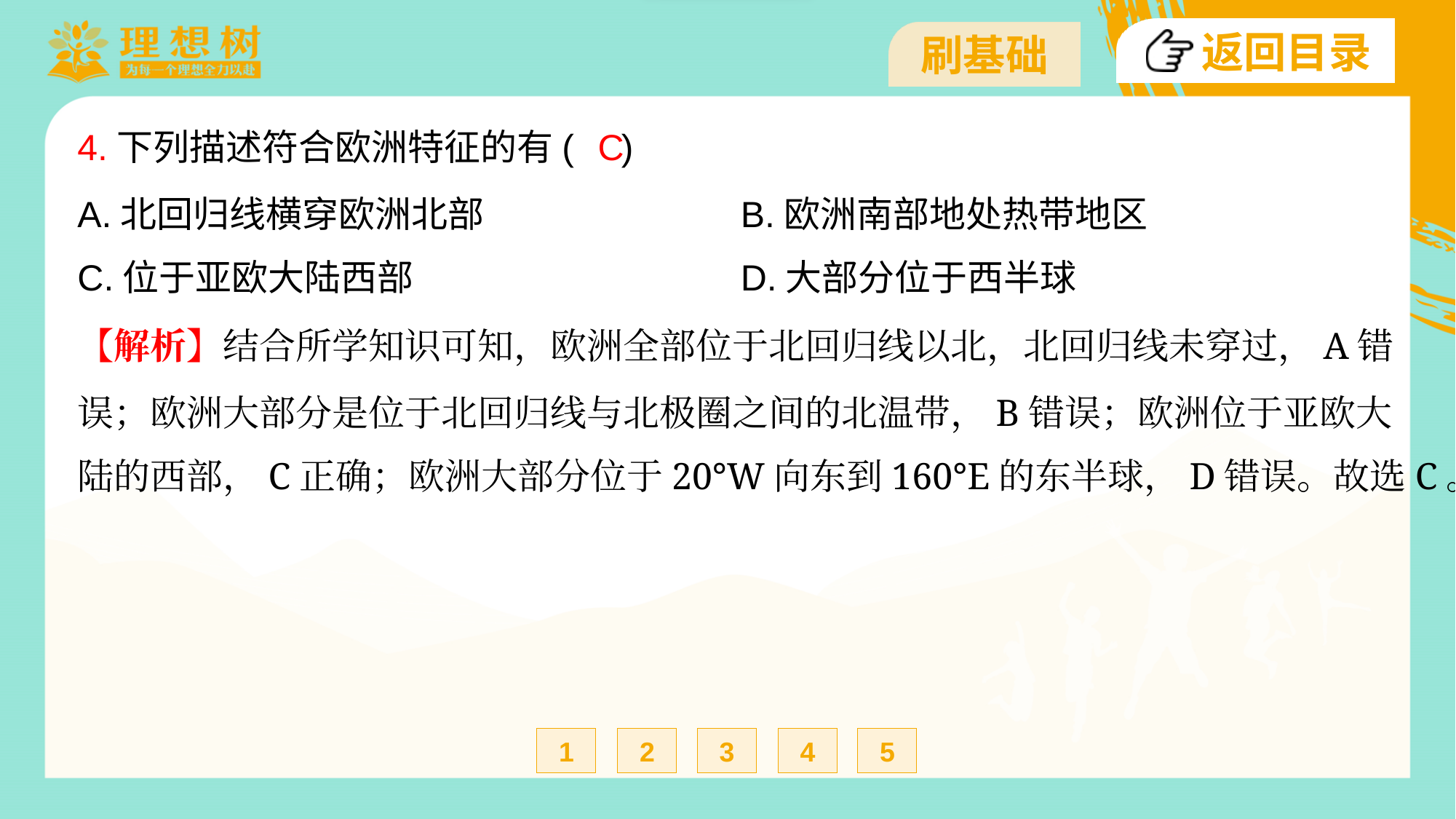

C
4.下列描述符合欧洲特征的有(     )
A.北回归线横穿欧洲北部	B.欧洲南部地处热带地区
C.位于亚欧大陆西部	D.大部分位于西半球
【解析】结合所学知识可知，欧洲全部位于北回归线以北，北回归线未穿过，A错
误；欧洲大部分是位于北回归线与北极圈之间的北温带，B错误；欧洲位于亚欧大
陆的西部，C正确；欧洲大部分位于20°W向东到160°E的东半球，D错误。故选C。